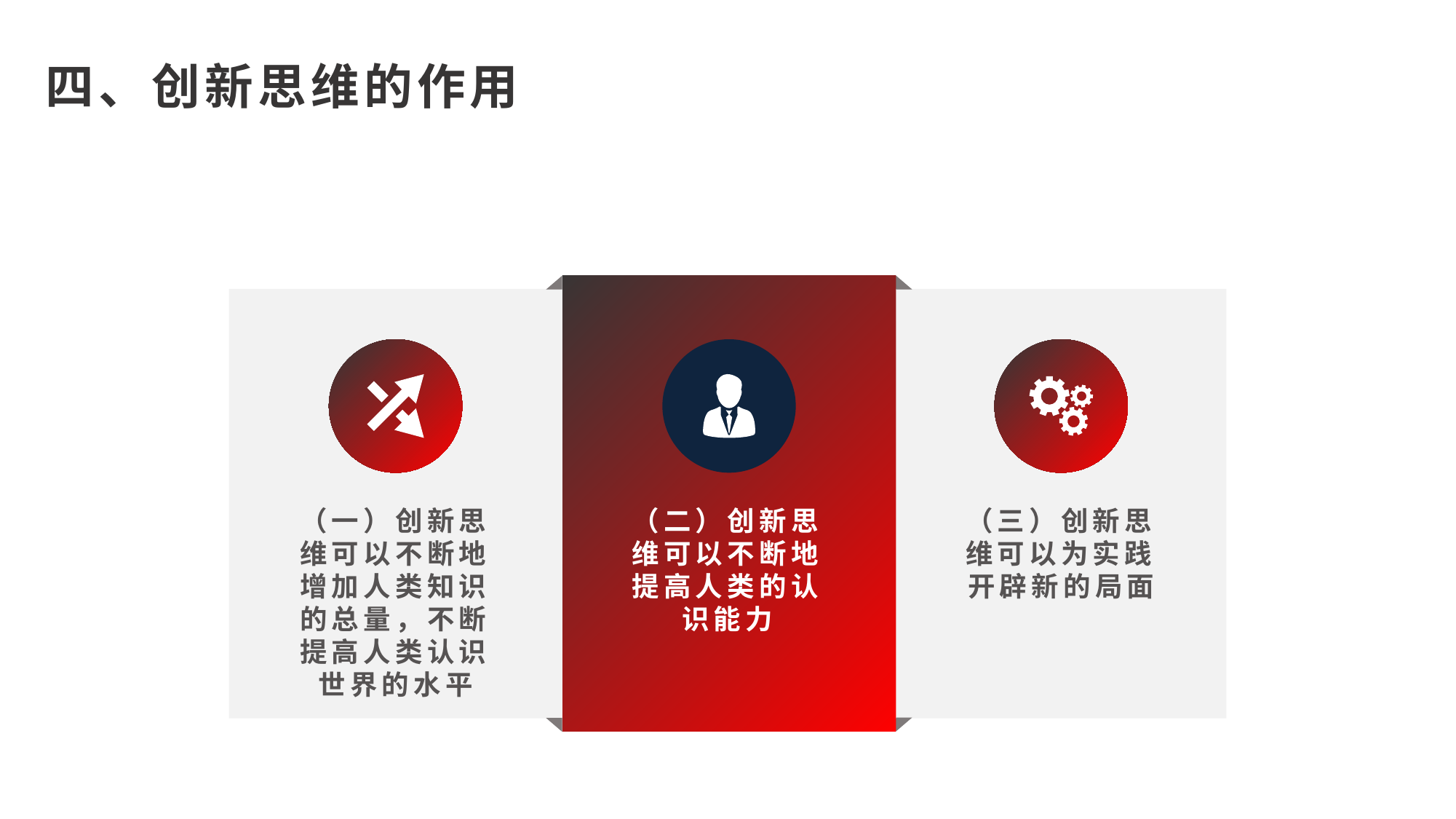

四、创新思维的作用

（一）创新思维可以不断地增加人类知识的总量，不断提高人类认识世界的水平
（二）创新思维可以不断地提高人类的认识能力
（三）创新思维可以为实践开辟新的局面